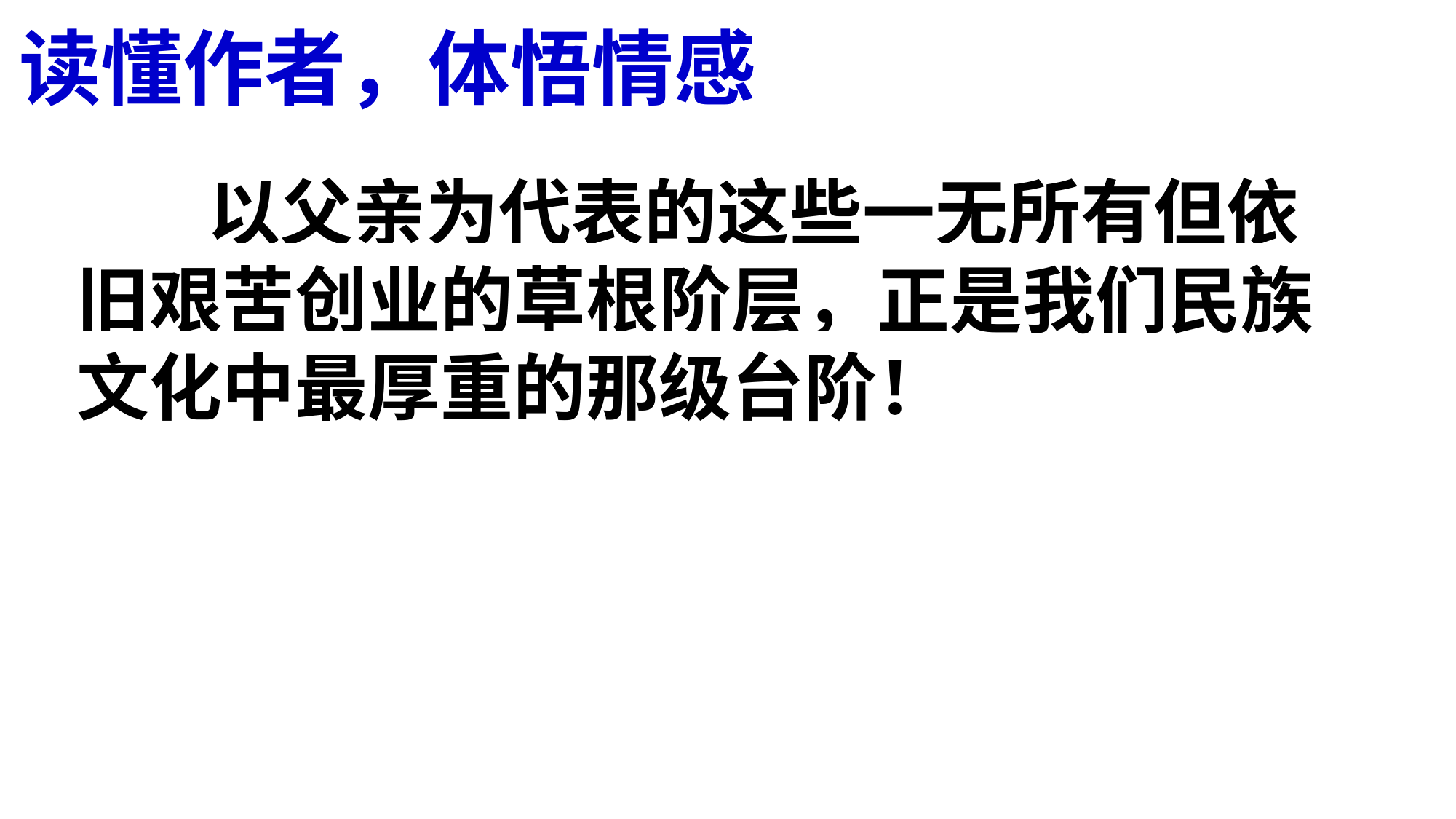

# 读懂作者，体悟情感
以父亲为代表的这些一无所有但依旧艰苦创业的草根阶层，正是我们民族文化中最厚重的那级台阶！